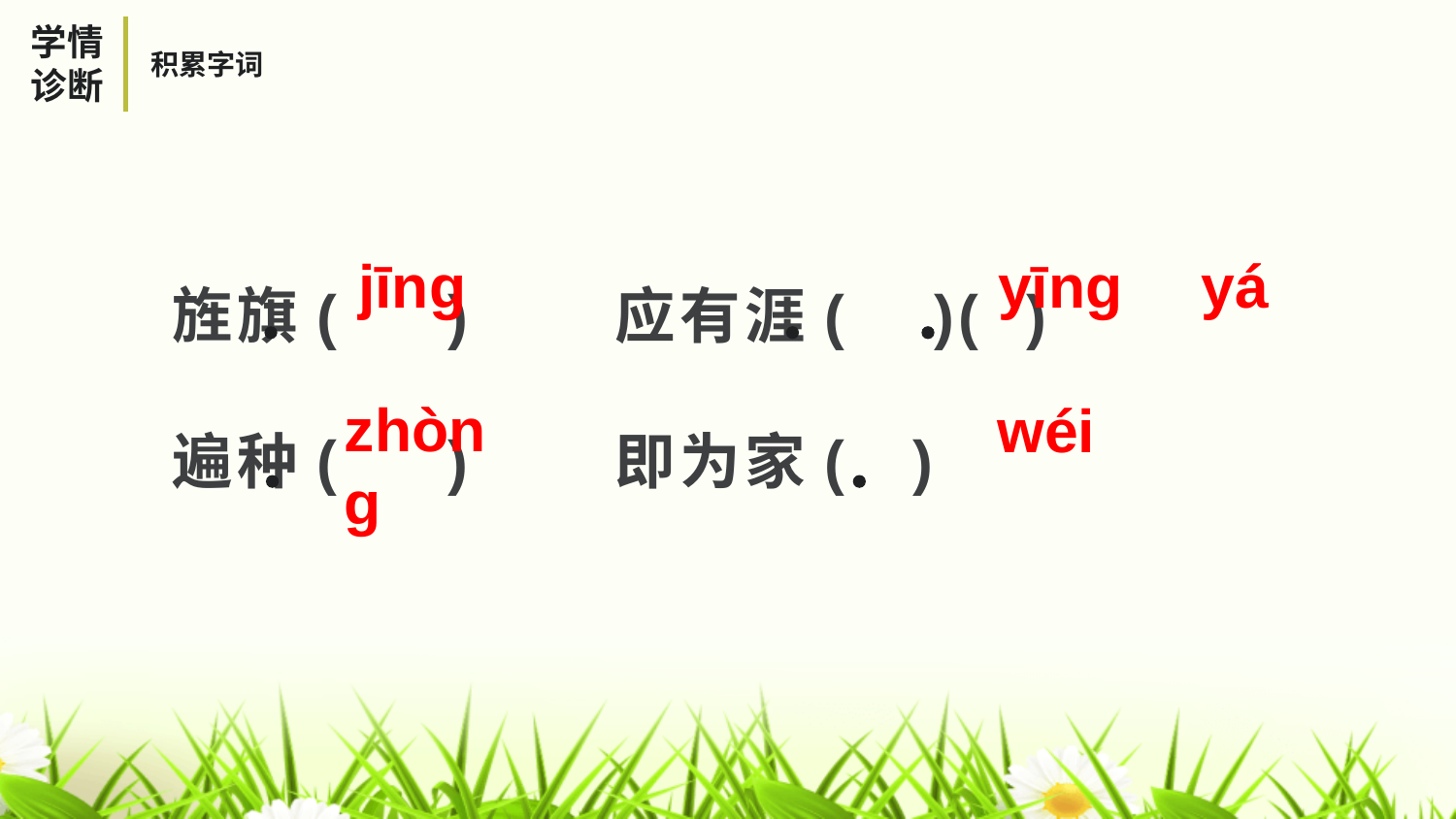

学情
诊断
积累字词
旌旗(     )      应有涯(    )(  )
遍种(     )      即为家(   )
jīng
yīng
yá

zhòng
wéi